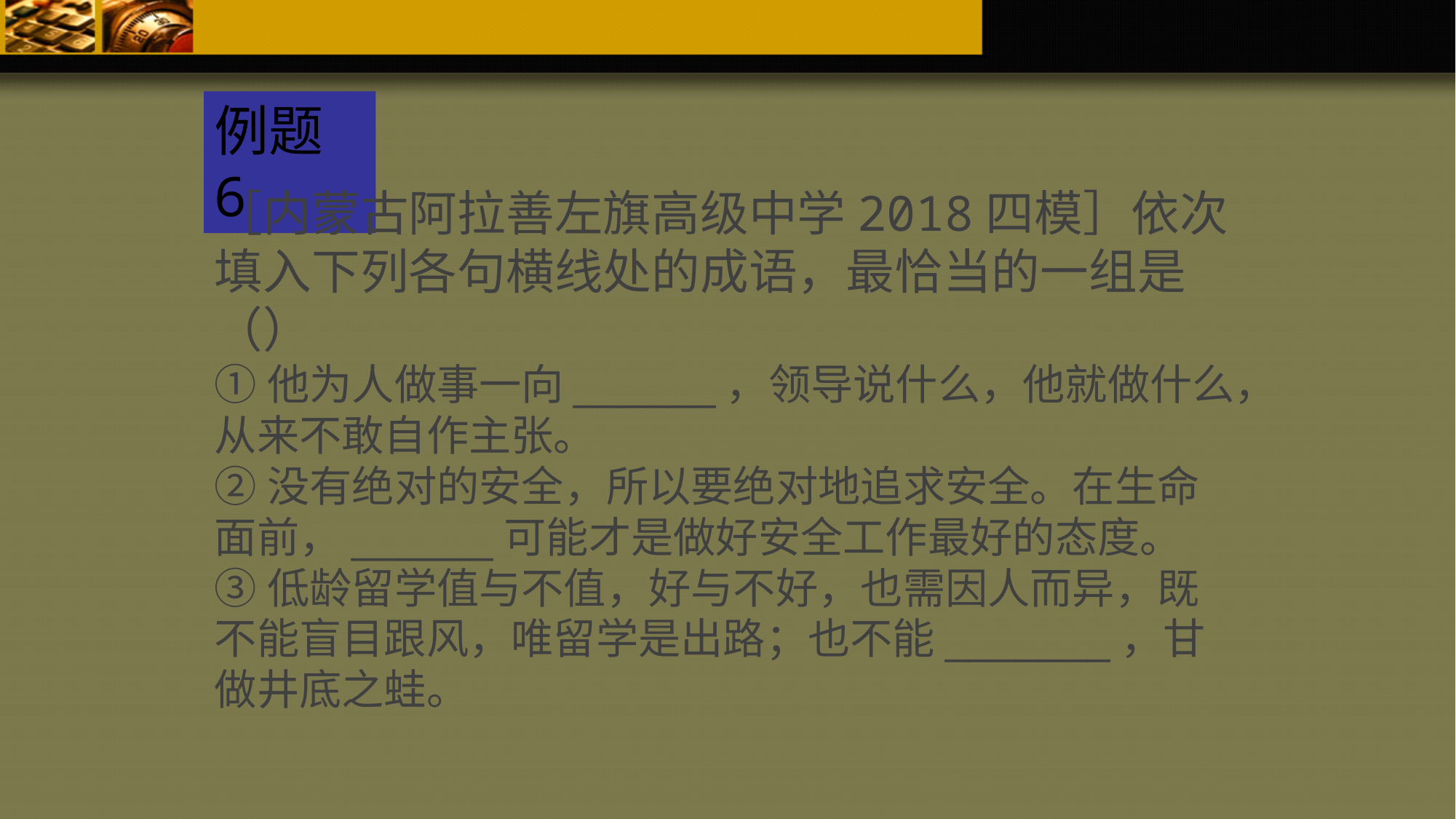

例题6
［内蒙古阿拉善左旗高级中学2018四模］依次填入下列各句横线处的成语，最恰当的一组是（）
①他为人做事一向______，领导说什么，他就做什么，从来不敢自作主张。
②没有绝对的安全，所以要绝对地追求安全。在生命面前，______可能才是做好安全工作最好的态度。
③低龄留学值与不值，好与不好，也需因人而异，既不能盲目跟风，唯留学是出路；也不能_______，甘做井底之蛙。